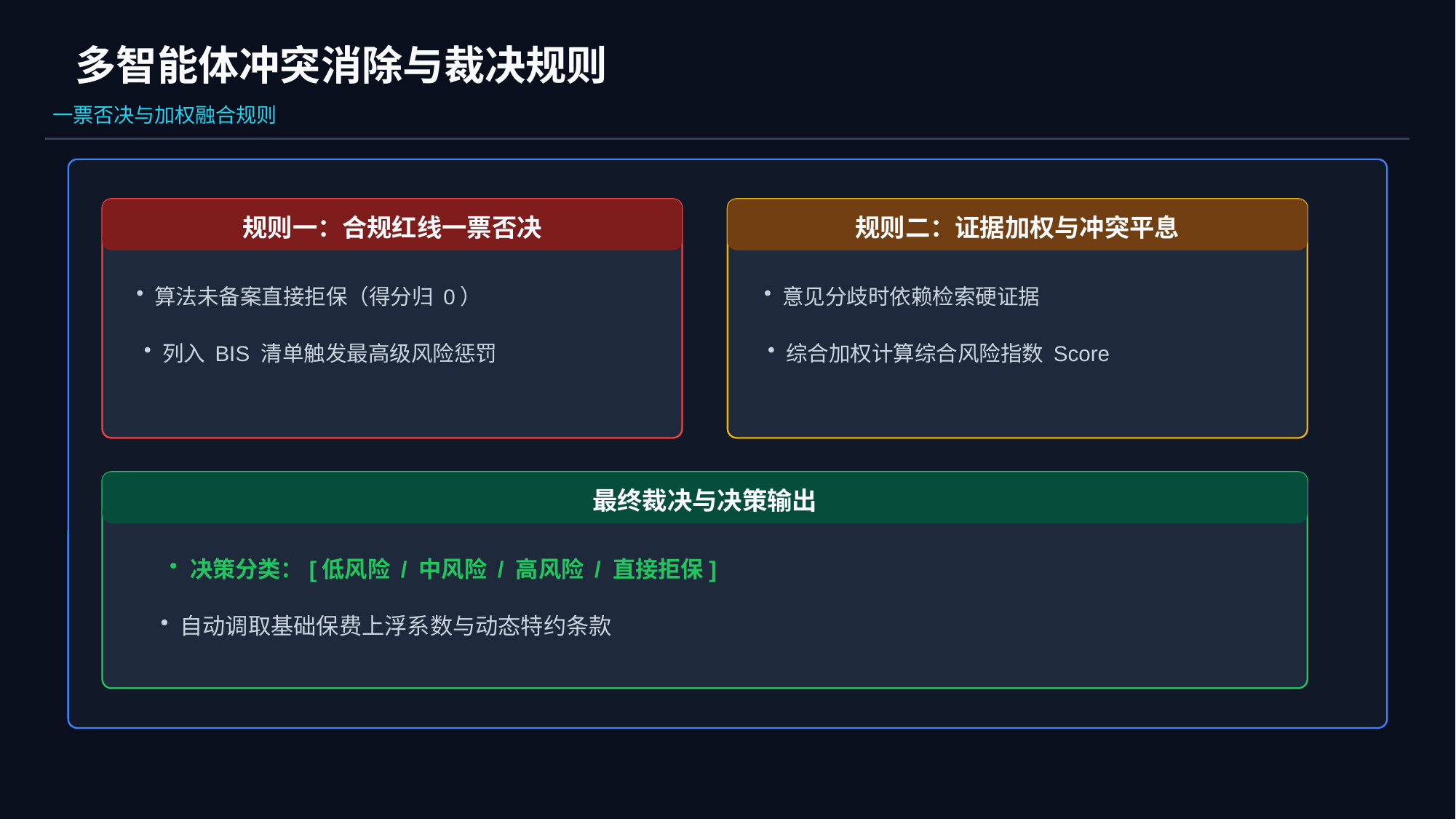

多智能体冲突消除与裁决规则
一票否决与加权融合规则

规则一：合规红线一票否决
规则二：证据加权与冲突平息
算法未备案直接拒保（得分归 0）
意见分歧时依赖检索硬证据
列入 BIS 清单触发最高级风险惩罚
综合加权计算综合风险指数 Score

最终裁决与决策输出
决策分类：[低风险 / 中风险 / 高风险 / 直接拒保]
自动调取基础保费上浮系数与动态特约条款